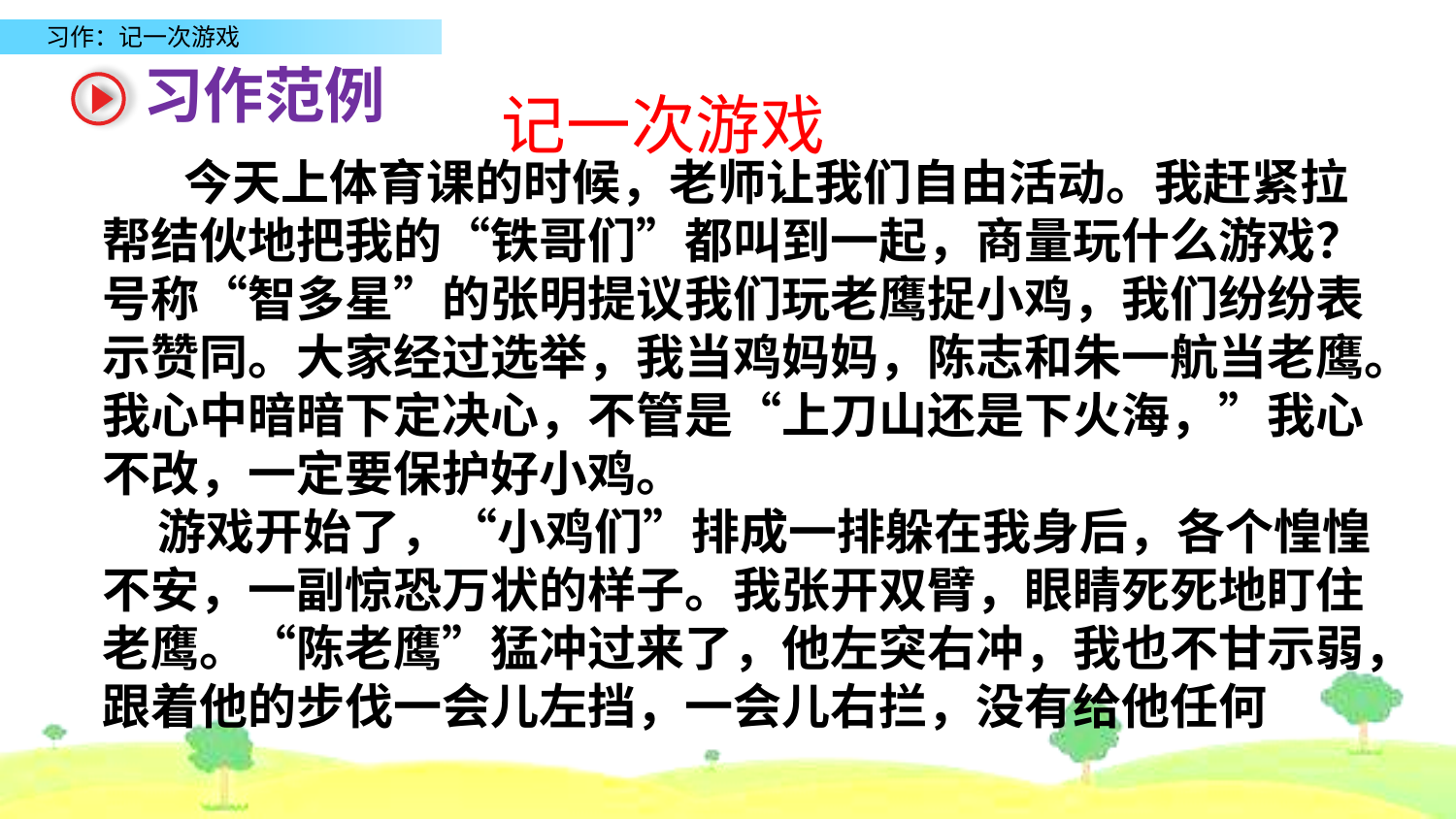

习作范例
记一次游戏

        今天上体育课的时候，老师让我们自由活动。我赶紧拉帮结伙地把我的“铁哥们”都叫到一起，商量玩什么游戏？号称“智多星”的张明提议我们玩老鹰捉小鸡，我们纷纷表示赞同。大家经过选举，我当鸡妈妈，陈志和朱一航当老鹰。我心中暗暗下定决心，不管是“上刀山还是下火海，”我心不改，一定要保护好小鸡。
    游戏开始了，“小鸡们”排成一排躲在我身后，各个惶惶不安，一副惊恐万状的样子。我张开双臂，眼睛死死地盯住老鹰。“陈老鹰”猛冲过来了，他左突右冲，我也不甘示弱，跟着他的步伐一会儿左挡，一会儿右拦，没有给他任何